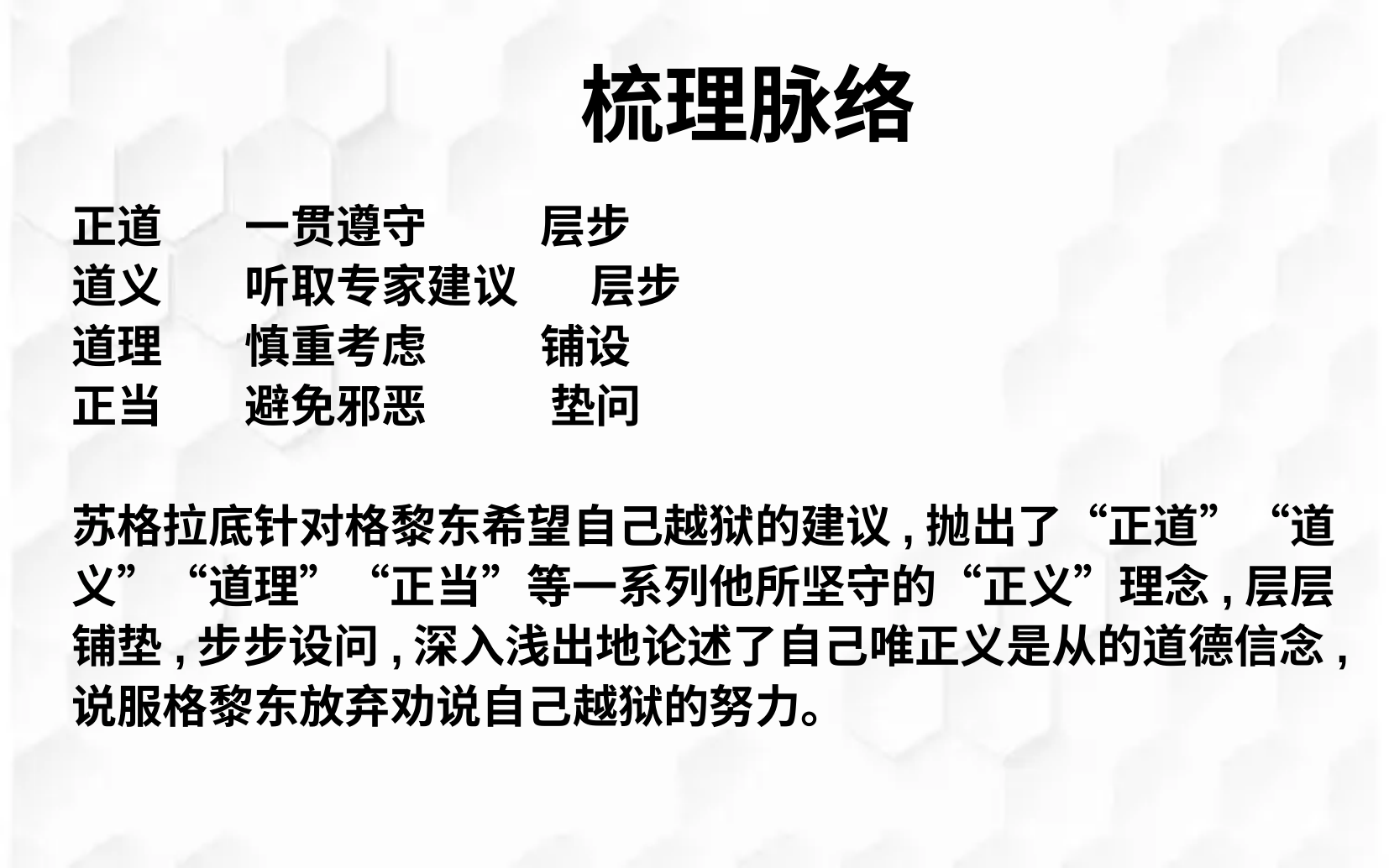

梳理脉络
正道        一贯遵守           层步
道义        听取专家建议       层步
道理        慎重考虑           铺设
正当        避免邪恶            垫问

苏格拉底针对格黎东希望自己越狱的建议,抛出了“正道”“道义”“道理”“正当”等一系列他所坚守的“正义”理念,层层铺垫,步步设问,深入浅出地论述了自己唯正义是从的道德信念,说服格黎东放弃劝说自己越狱的努力。